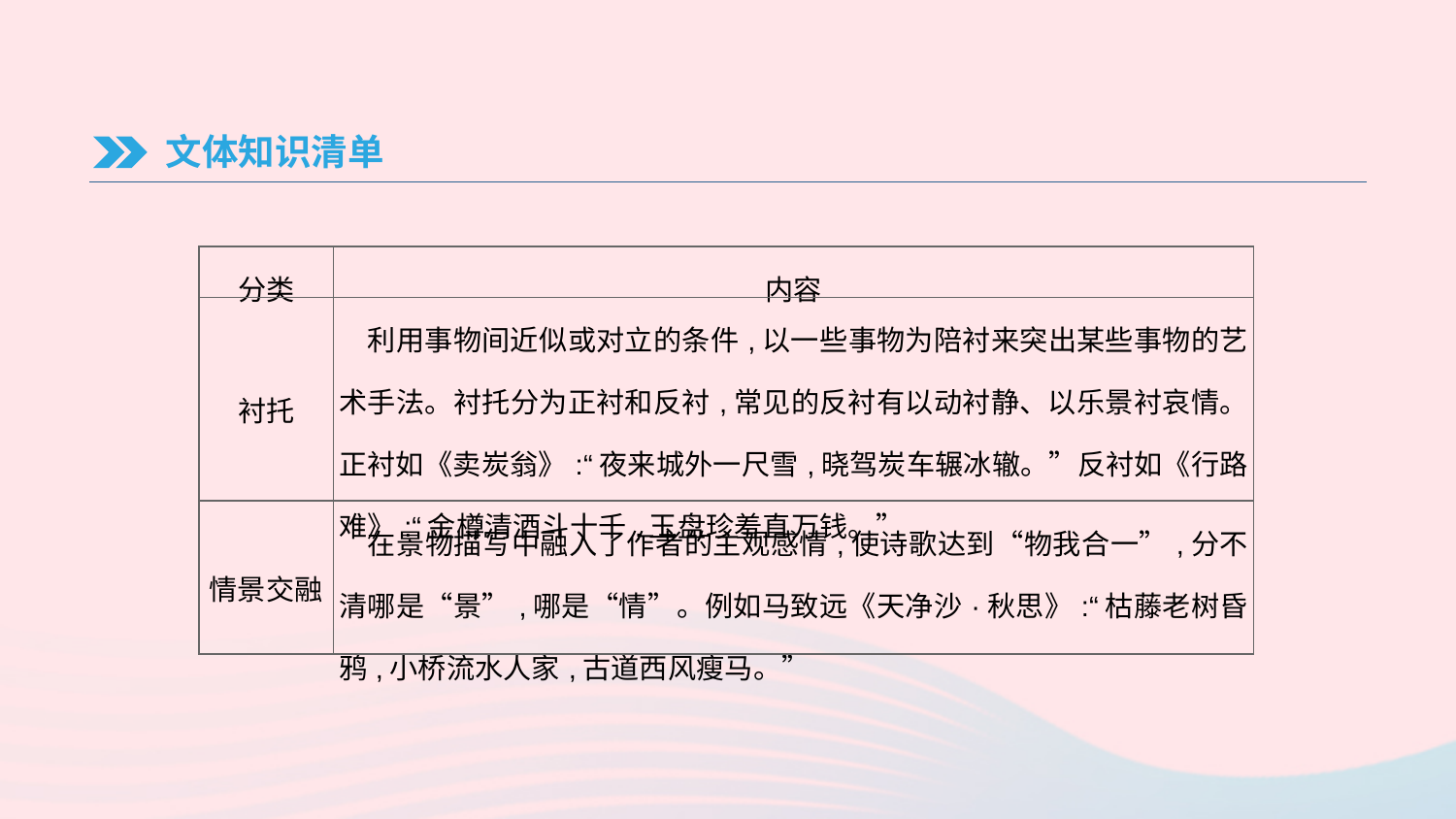

文体知识清单

| 分类 | 内容 |
| --- | --- |
| 衬托 | 利用事物间近似或对立的条件,以一些事物为陪衬来突出某些事物的艺术手法。衬托分为正衬和反衬,常见的反衬有以动衬静、以乐景衬哀情。正衬如《卖炭翁》:“夜来城外一尺雪,晓驾炭车辗冰辙。”反衬如《行路难》:“金樽清酒斗十千,玉盘珍羞直万钱。” |
| 情景交融 | 在景物描写中融入了作者的主观感情,使诗歌达到“物我合一”,分不清哪是“景”,哪是“情”。例如马致远《天净沙·秋思》:“枯藤老树昏鸦,小桥流水人家,古道西风瘦马。” |